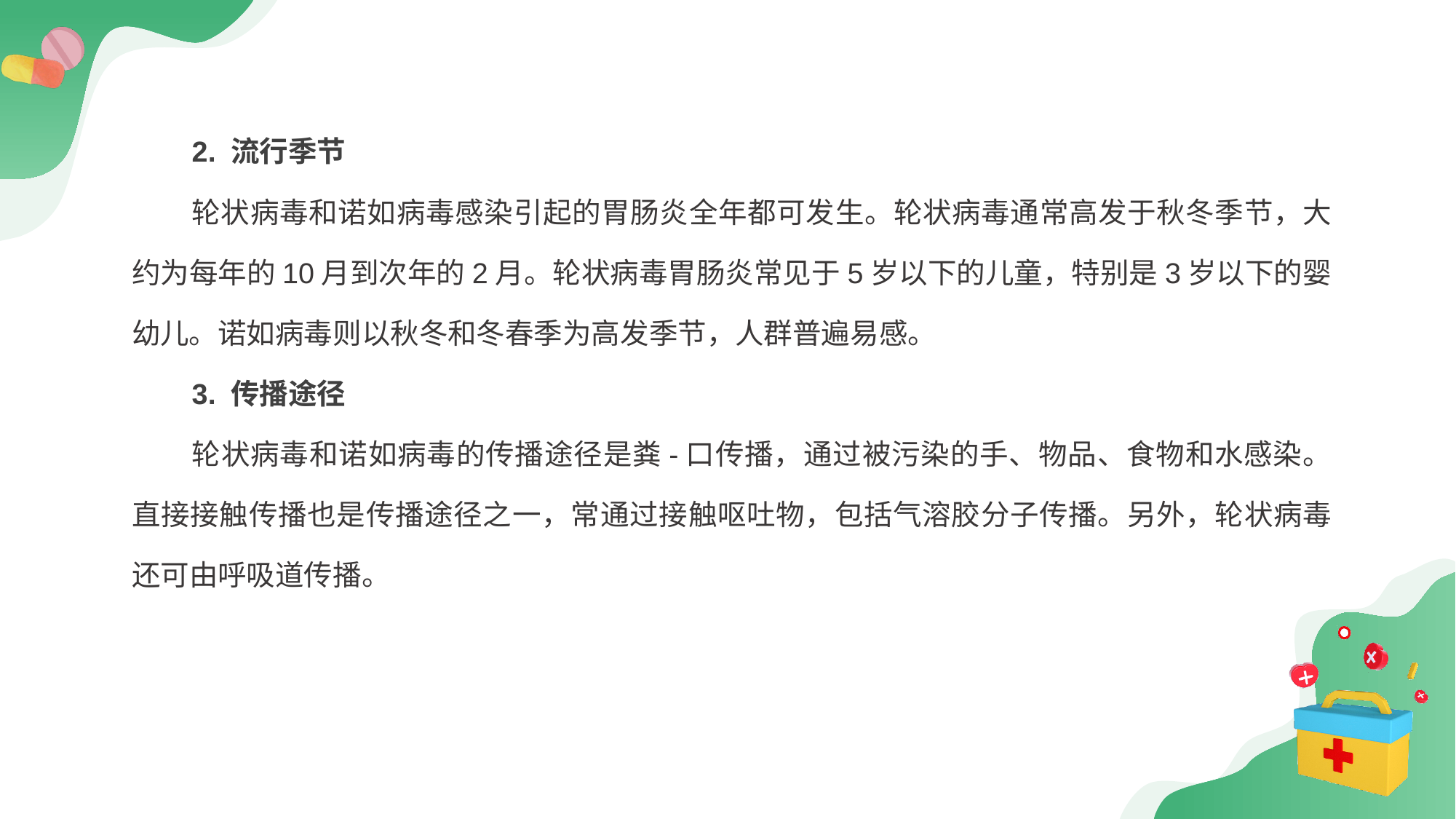

2. 流行季节
轮状病毒和诺如病毒感染引起的胃肠炎全年都可发生。轮状病毒通常高发于秋冬季节，大约为每年的10月到次年的2月。轮状病毒胃肠炎常见于5岁以下的儿童，特别是3岁以下的婴幼儿。诺如病毒则以秋冬和冬春季为高发季节，人群普遍易感。
3. 传播途径
轮状病毒和诺如病毒的传播途径是粪-口传播，通过被污染的手、物品、食物和水感染。直接接触传播也是传播途径之一，常通过接触呕吐物，包括气溶胶分子传播。另外，轮状病毒还可由呼吸道传播。